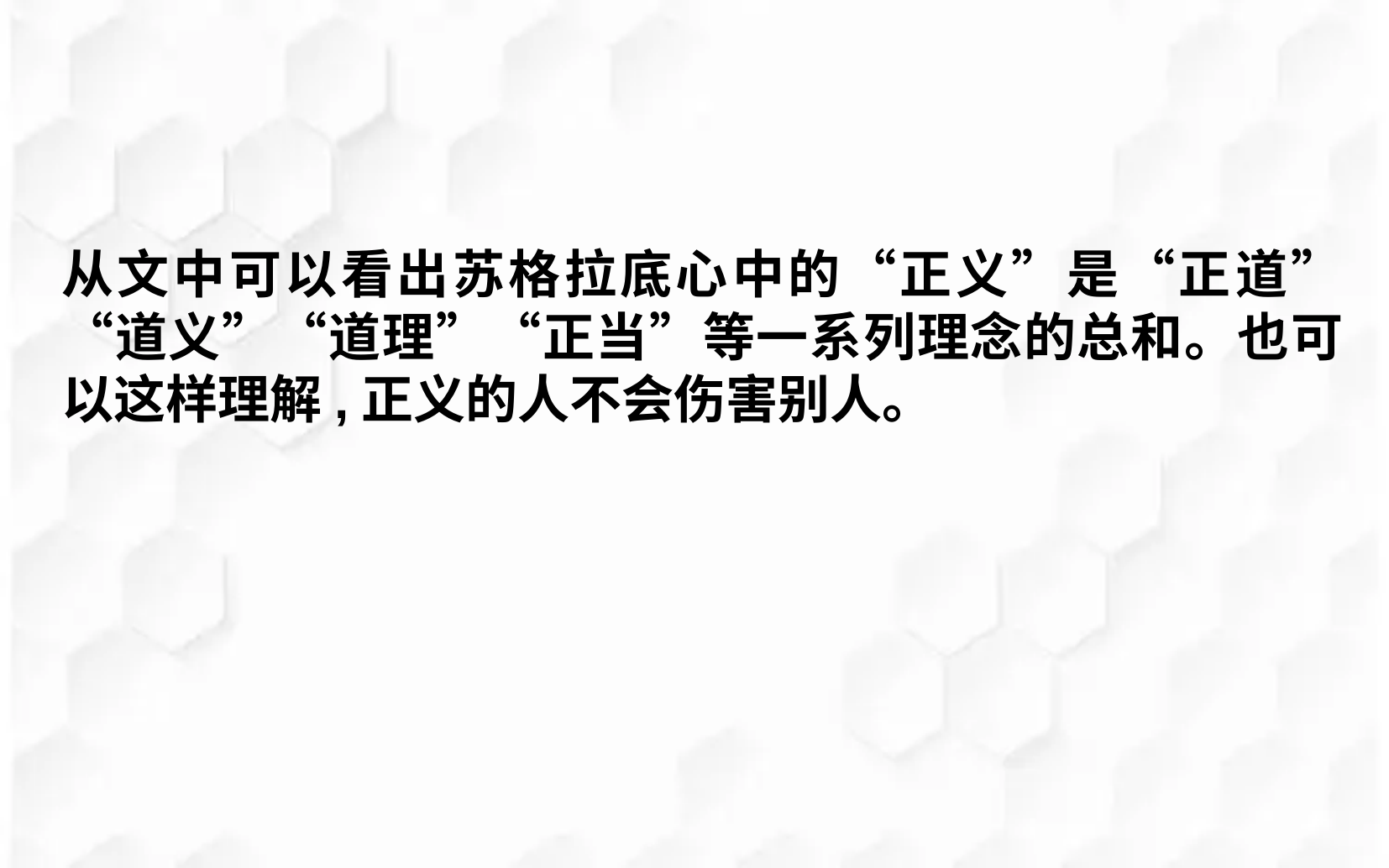

从文中可以看出苏格拉底心中的“正义”是“正道”“道义”“道理”“正当”等一系列理念的总和。也可以这样理解,正义的人不会伤害别人。